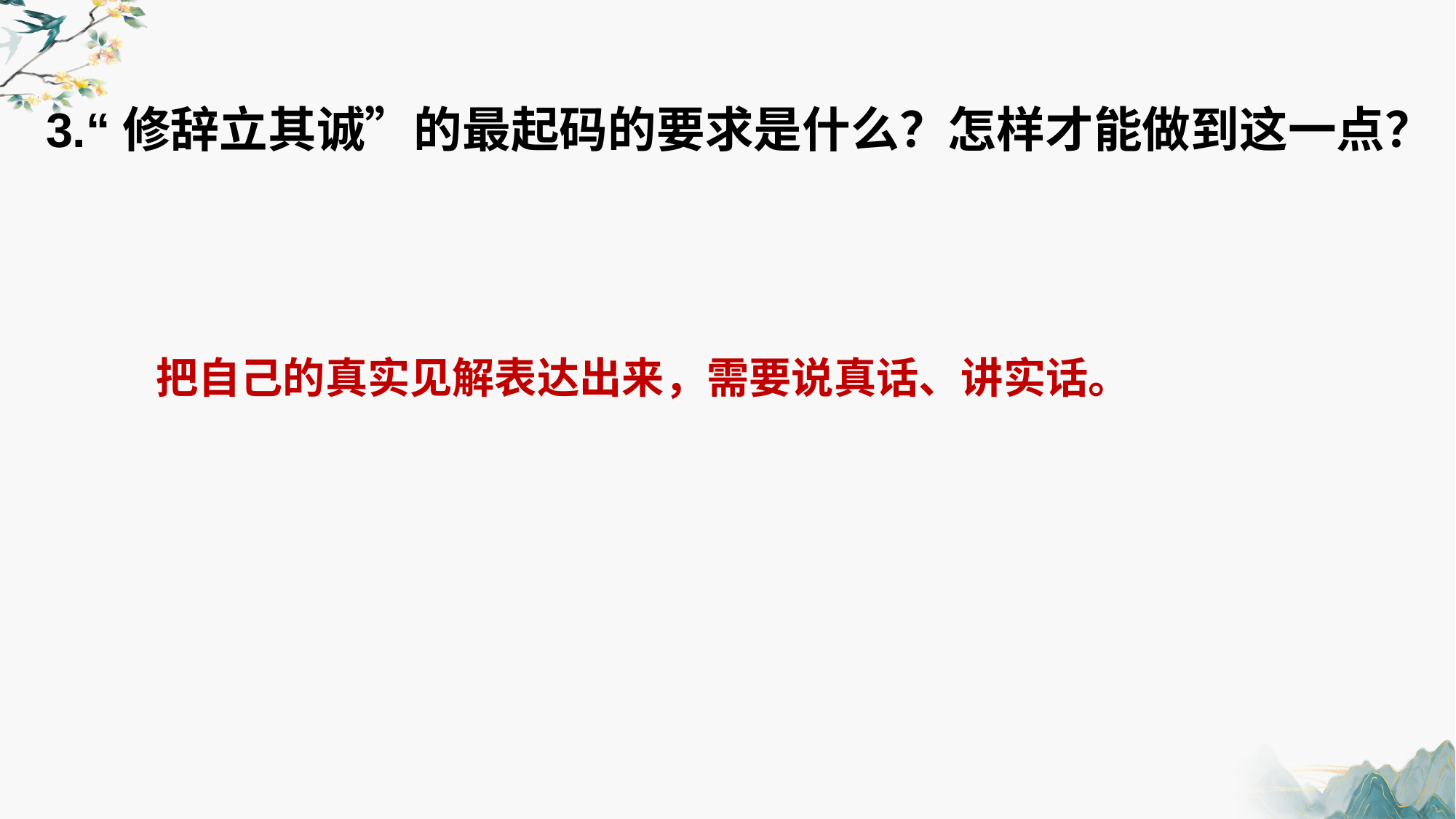

3.“修辞立其诚”的最起码的要求是什么？怎样才能做到这一点？
把自己的真实见解表达出来，需要说真话、讲实话。